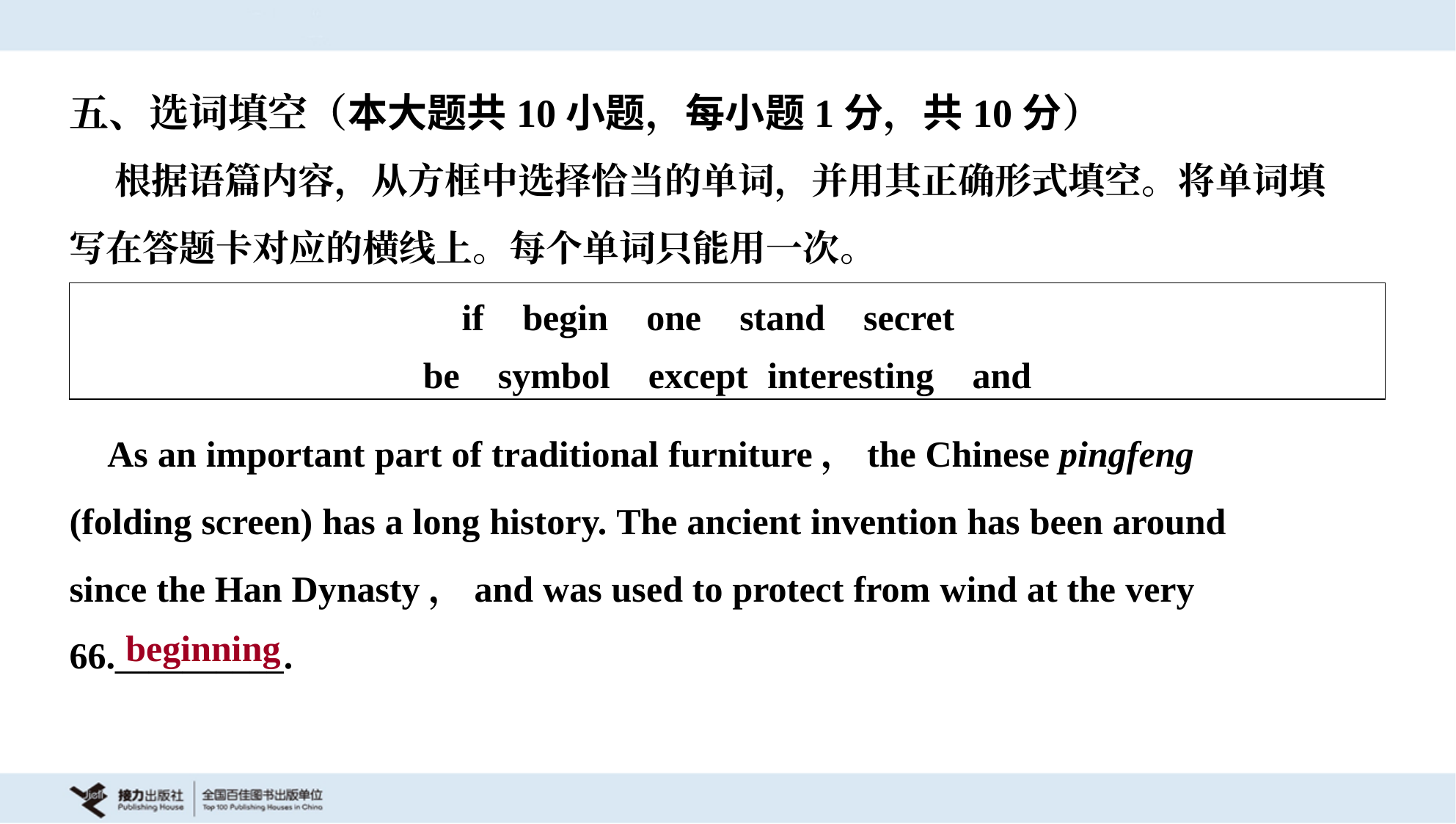

五、选词填空（本大题共10小题，每小题1分，共10分）
    根据语篇内容，从方框中选择恰当的单词，并用其正确形式填空。将单词填
写在答题卡对应的横线上。每个单词只能用一次。
| if begin one stand secret be symbol except interesting and |
| --- |
    As an important part of traditional furniture，the Chinese pingfeng
(folding screen) has a long history. The ancient invention has been around
since the Han Dynasty，and was used to protect from wind at the very
66.__________.
beginning